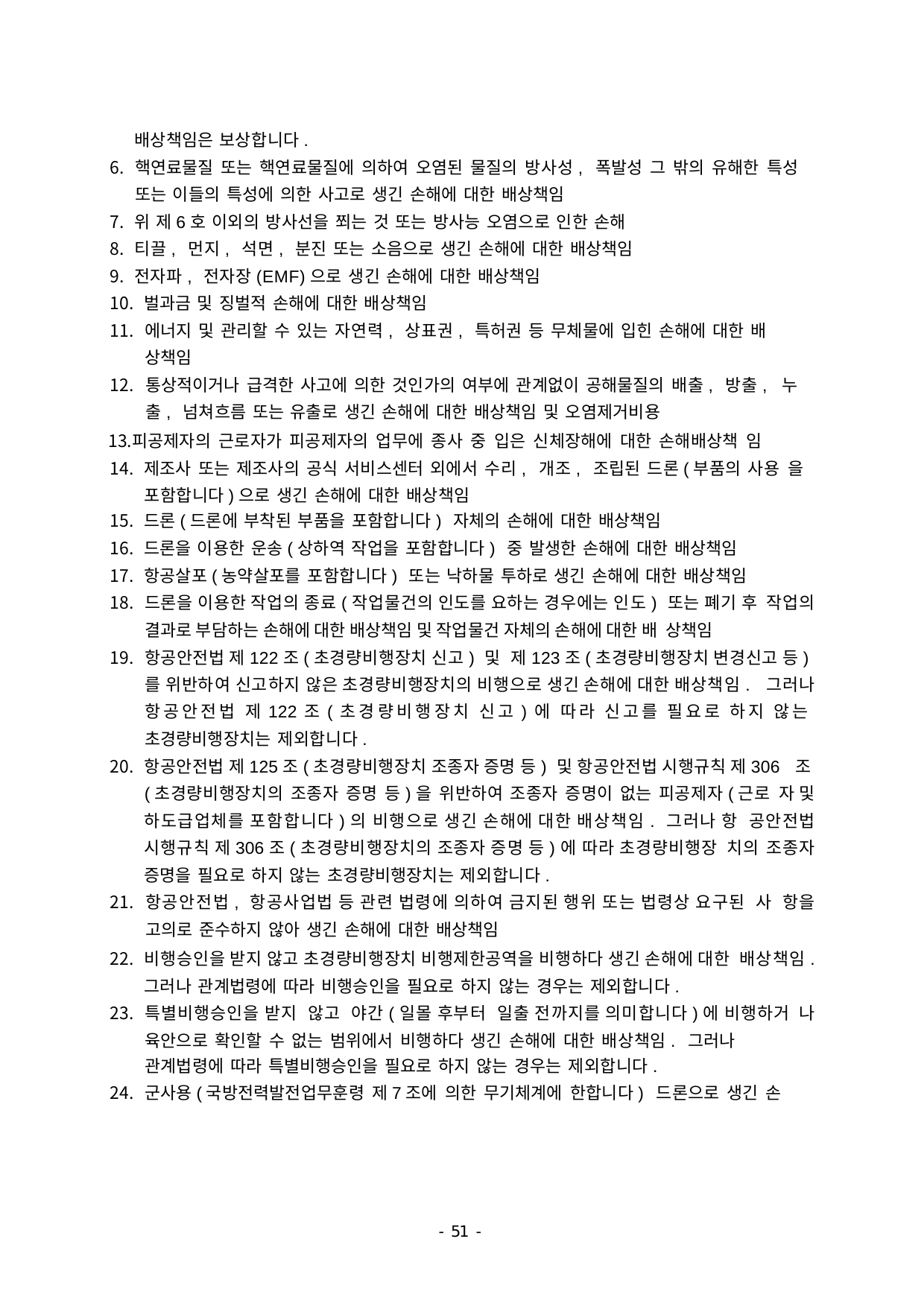

배상책임은 보상합니다.
핵연료물질 또는 핵연료물질에 의하여 오염된 물질의 방사성, 폭발성 그 밖의 유해한  특성 또는 이들의 특성에 의한 사고로 생긴 손해에 대한 배상책임
위 제6호 이외의 방사선을 쬐는 것 또는 방사능 오염으로 인한 손해
티끌, 먼지, 석면, 분진 또는 소음으로 생긴 손해에 대한 배상책임
전자파, 전자장(EMF)으로 생긴 손해에 대한 배상책임
벌과금 및 징벌적 손해에 대한 배상책임
에너지 및 관리할 수 있는 자연력, 상표권, 특허권 등 무체물에 입힌 손해에 대한 배  상책임
통상적이거나 급격한 사고에 의한 것인가의 여부에 관계없이 공해물질의 배출, 방출,  누출, 넘쳐흐름 또는 유출로 생긴 손해에 대한 배상책임 및 오염제거비용
피공제자의 근로자가 피공제자의 업무에 종사 중 입은 신체장해에 대한 손해배상책  임
제조사 또는 제조사의 공식 서비스센터 외에서 수리, 개조, 조립된 드론(부품의 사용  을 포함합니다)으로 생긴 손해에 대한 배상책임
드론(드론에 부착된 부품을 포함합니다) 자체의 손해에 대한 배상책임
드론을 이용한 운송(상하역 작업을 포함합니다) 중 발생한 손해에 대한 배상책임
항공살포(농약살포를 포함합니다) 또는 낙하물 투하로 생긴 손해에 대한 배상책임
드론을 이용한 작업의 종료(작업물건의 인도를 요하는 경우에는 인도) 또는 폐기 후  작업의 결과로 부담하는 손해에 대한 배상책임 및 작업물건 자체의 손해에 대한 배  상책임
항공안전법 제122조(초경량비행장치 신고) 및 제123조(초경량비행장치 변경신고 등)  를 위반하여 신고하지 않은 초경량비행장치의 비행으로 생긴 손해에 대한 배상책임.  그러나 항공안전법 제122조(초경량비행장치 신고)에 따라 신고를 필요로 하지 않는  초경량비행장치는 제외합니다.
항공안전법 제125조(초경량비행장치 조종자 증명 등) 및 항공안전법 시행규칙 제306  조(초경량비행장치의 조종자 증명 등)을 위반하여 조종자 증명이 없는 피공제자(근로  자 및 하도급업체를 포함합니다)의 비행으로 생긴 손해에 대한 배상책임. 그러나 항  공안전법 시행규칙 제306조(초경량비행장치의 조종자 증명 등)에 따라 초경량비행장  치의 조종자 증명을 필요로 하지 않는 초경량비행장치는 제외합니다.
항공안전법, 항공사업법 등 관련 법령에 의하여 금지된 행위 또는 법령상 요구된 사  항을 고의로 준수하지 않아 생긴 손해에 대한 배상책임
비행승인을 받지 않고 초경량비행장치 비행제한공역을 비행하다 생긴 손해에 대한  배상책임. 그러나 관계법령에 따라 비행승인을 필요로 하지 않는 경우는 제외합니다.
특별비행승인을 받지 않고 야간(일몰 후부터 일출 전까지를 의미합니다)에 비행하거  나 육안으로 확인할 수 없는 범위에서 비행하다 생긴 손해에 대한 배상책임. 그러나
관계법령에 따라 특별비행승인을 필요로 하지 않는 경우는 제외합니다.
군사용(국방전력발전업무훈령 제7조에 의한 무기체계에 한합니다) 드론으로 생긴 손
- 51 -